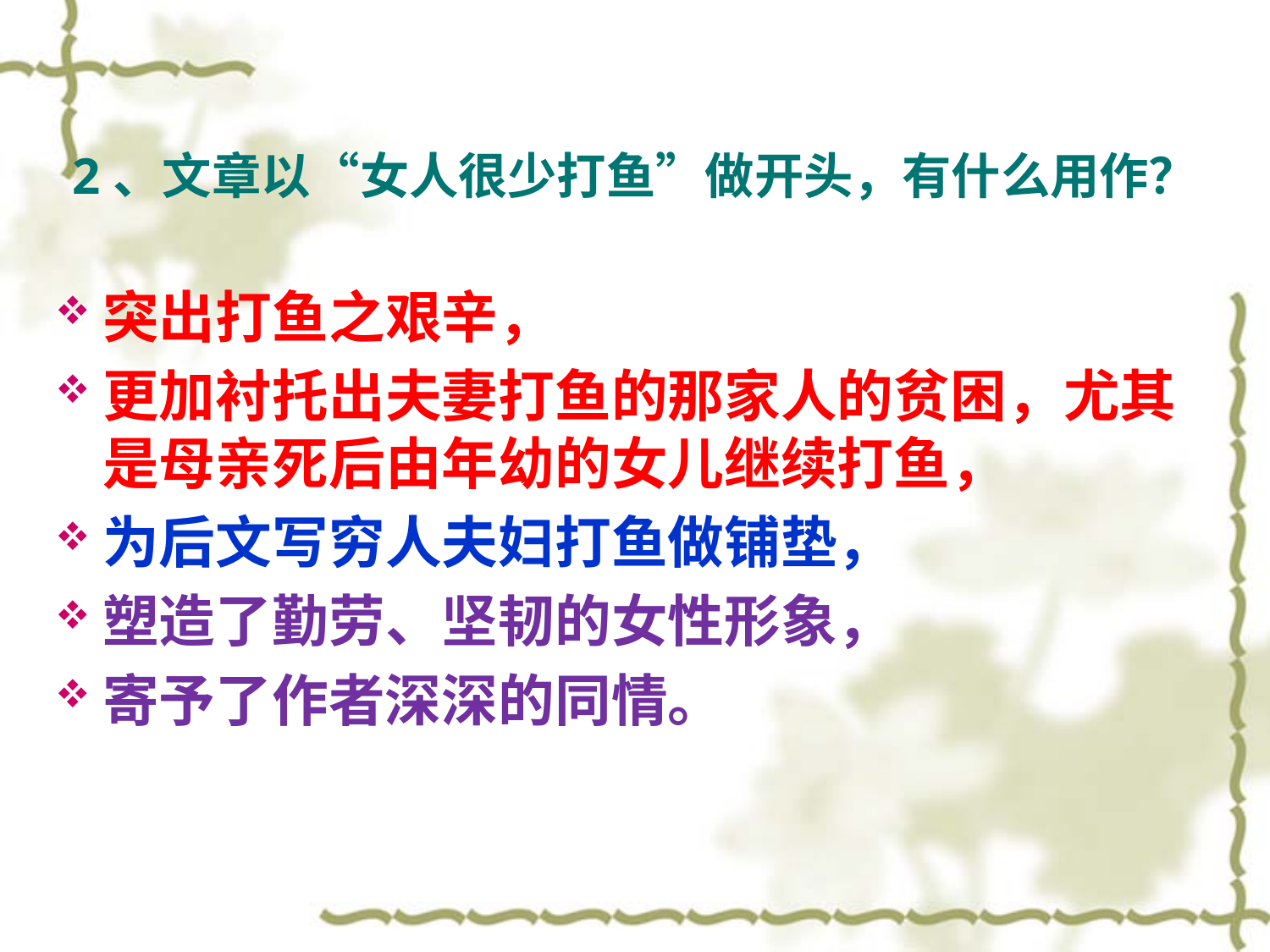

# 2、文章以“女人很少打鱼”做开头，有什么用作？
突出打鱼之艰辛，
更加衬托出夫妻打鱼的那家人的贫困，尤其是母亲死后由年幼的女儿继续打鱼，
为后文写穷人夫妇打鱼做铺垫，
塑造了勤劳、坚韧的女性形象，
寄予了作者深深的同情。